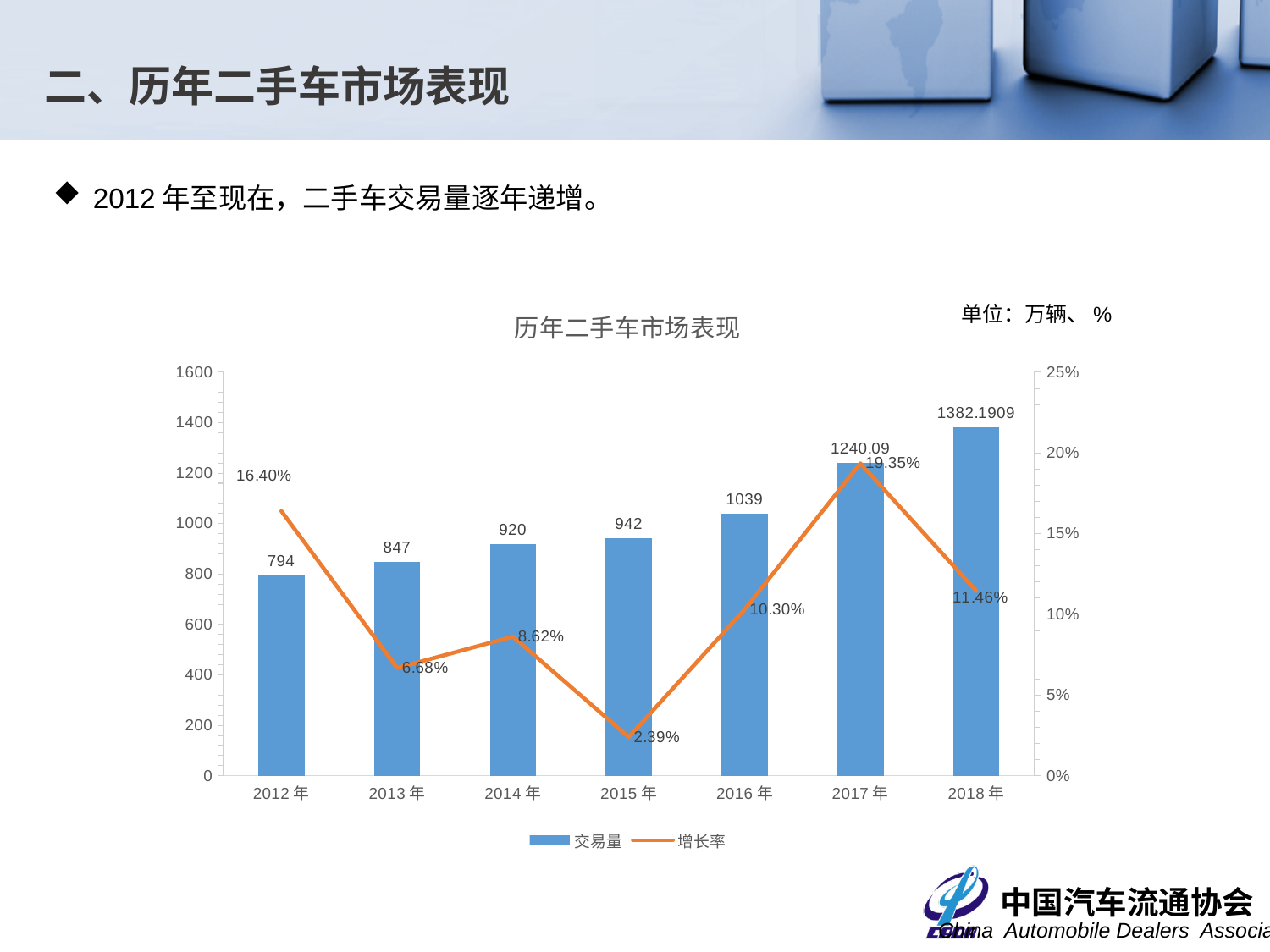

二、历年二手车市场表现
2012年至现在，二手车交易量逐年递增。

### Chart: 历年二手车市场表现

| Category | 交易量 | 增长率 |
|---|---|---|
| 2012年 | 794.0 | 0.164 |
| 2013年 | 847.0 | 0.06675062972292191 |
| 2014年 | 920.0 | 0.08618654073199528 |
| 2015年 | 942.0 | 0.02391304347826087 |
| 2016年 | 1039.0 | 0.1029723991507431 |
| 2017年 | 1240.09 | 0.19354186717998068 |
| 2018年 | 1382.1909 | 0.11458918304316634 |
单位：万辆、%